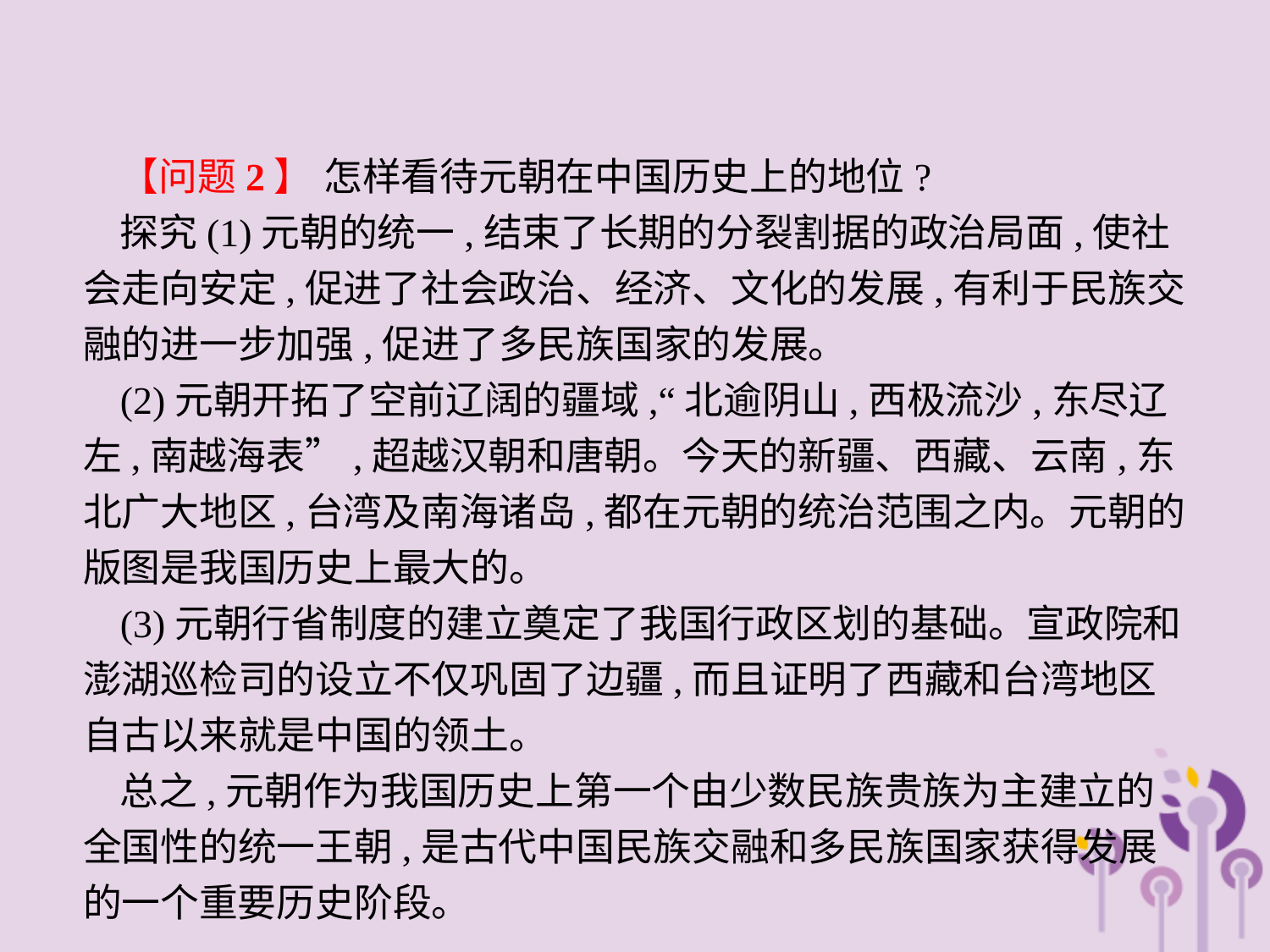

【问题2】 怎样看待元朝在中国历史上的地位?
探究(1)元朝的统一,结束了长期的分裂割据的政治局面,使社会走向安定,促进了社会政治、经济、文化的发展,有利于民族交融的进一步加强,促进了多民族国家的发展。
(2)元朝开拓了空前辽阔的疆域,“北逾阴山,西极流沙,东尽辽左,南越海表”,超越汉朝和唐朝。今天的新疆、西藏、云南,东北广大地区,台湾及南海诸岛,都在元朝的统治范围之内。元朝的版图是我国历史上最大的。
(3)元朝行省制度的建立奠定了我国行政区划的基础。宣政院和澎湖巡检司的设立不仅巩固了边疆,而且证明了西藏和台湾地区自古以来就是中国的领土。
总之,元朝作为我国历史上第一个由少数民族贵族为主建立的全国性的统一王朝,是古代中国民族交融和多民族国家获得发展的一个重要历史阶段。